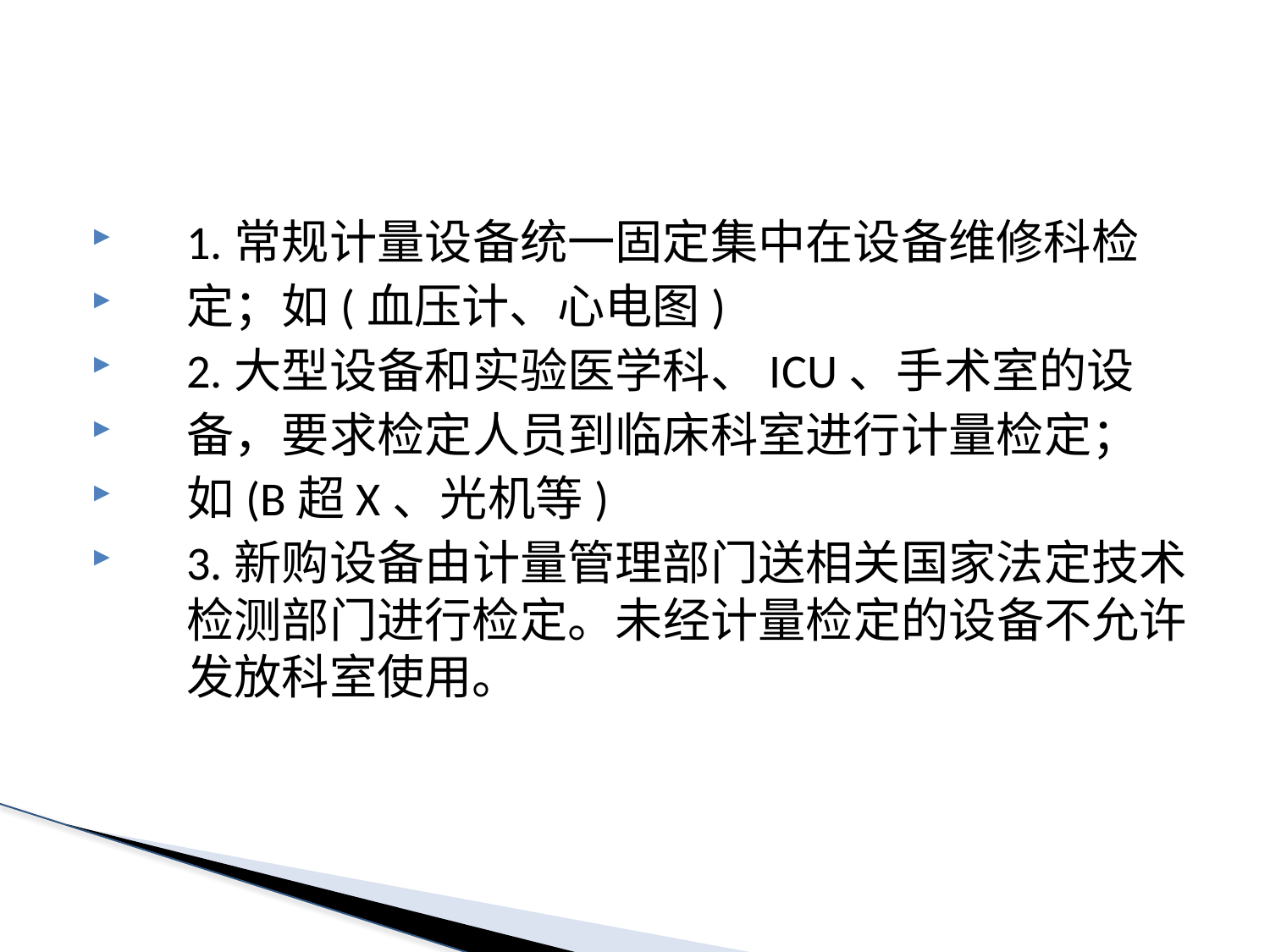

1.常规计量设备统一固定集中在设备维修科检
定；如(血压计、心电图)
2.大型设备和实验医学科、ICU、手术室的设
备，要求检定人员到临床科室进行计量检定；
如(B超X、光机等)
3.新购设备由计量管理部门送相关国家法定技术检测部门进行检定。未经计量检定的设备不允许发放科室使用。